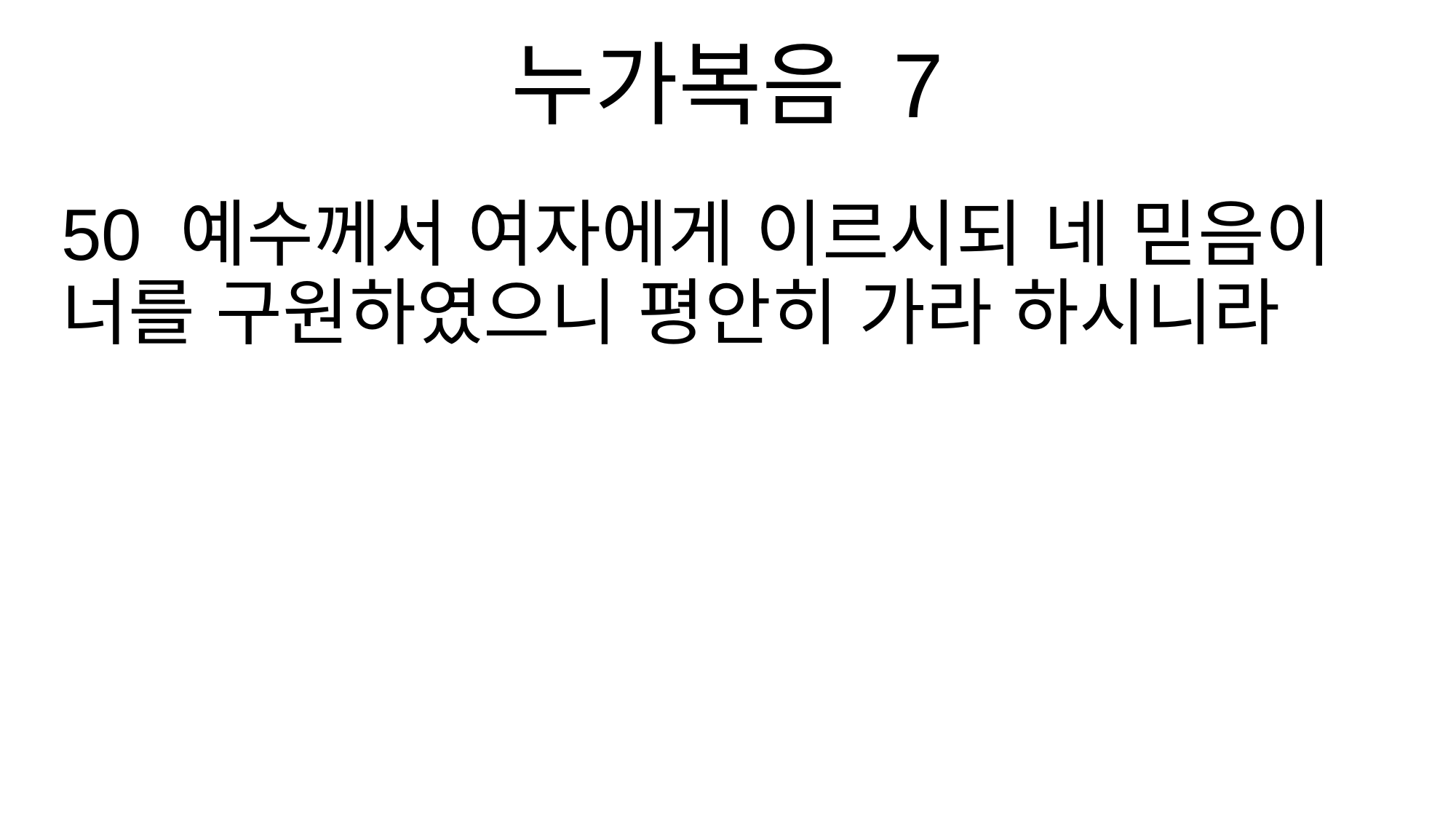

누가복음 7
50 예수께서 여자에게 이르시되 네 믿음이 너를 구원하였으니 평안히 가라 하시니라